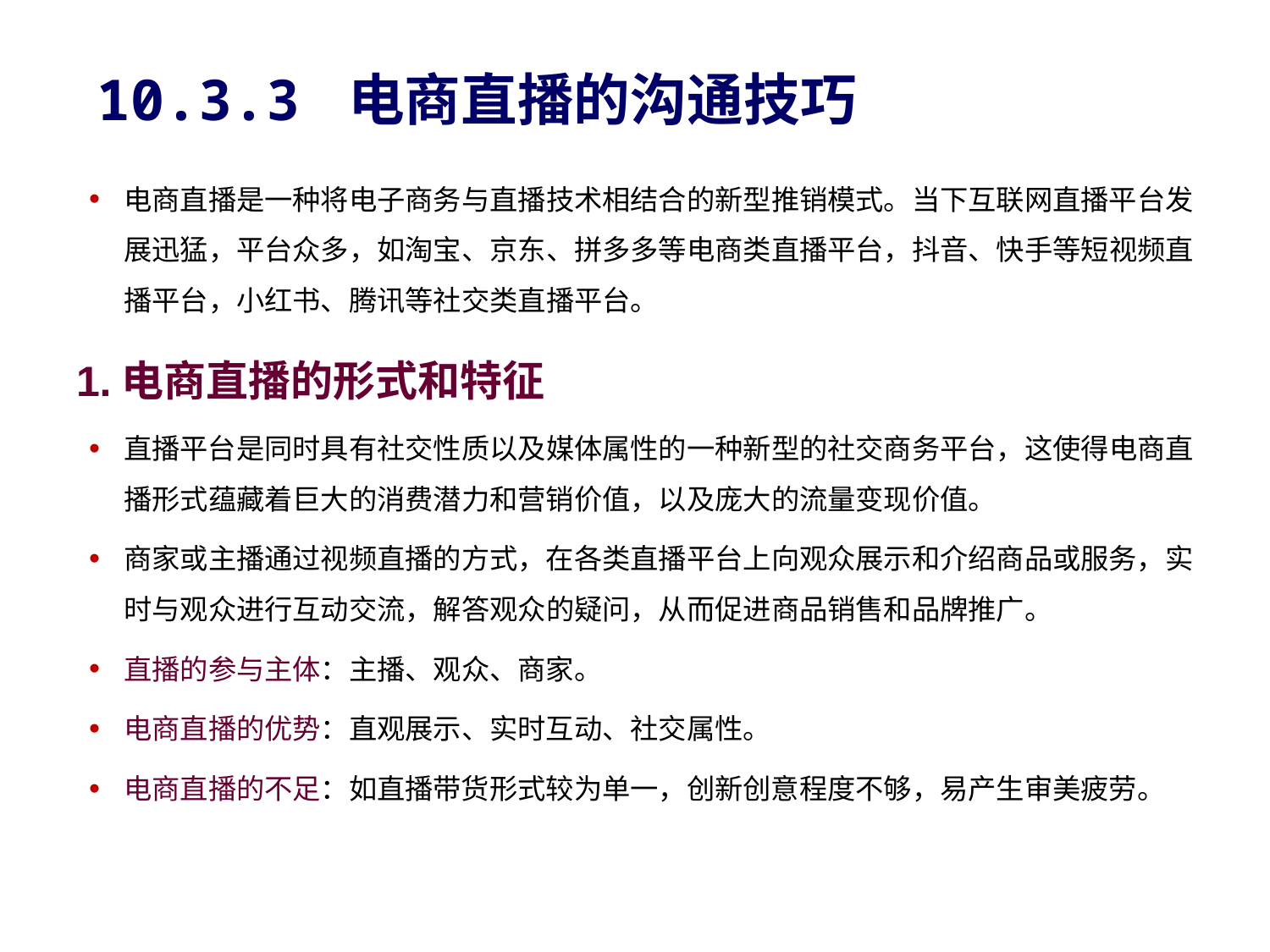

# 10.3.3 电商直播的沟通技巧
电商直播是一种将电子商务与直播技术相结合的新型推销模式。当下互联网直播平台发展迅猛，平台众多，如淘宝、京东、拼多多等电商类直播平台，抖音、快手等短视频直播平台，小红书、腾讯等社交类直播平台。
1.电商直播的形式和特征
直播平台是同时具有社交性质以及媒体属性的一种新型的社交商务平台，这使得电商直播形式蕴藏着巨大的消费潜力和营销价值，以及庞大的流量变现价值。
商家或主播通过视频直播的方式，在各类直播平台上向观众展示和介绍商品或服务，实时与观众进行互动交流，解答观众的疑问，从而促进商品销售和品牌推广。
直播的参与主体：主播、观众、商家。
电商直播的优势：直观展示、实时互动、社交属性。
电商直播的不足：如直播带货形式较为单一，创新创意程度不够，易产生审美疲劳。